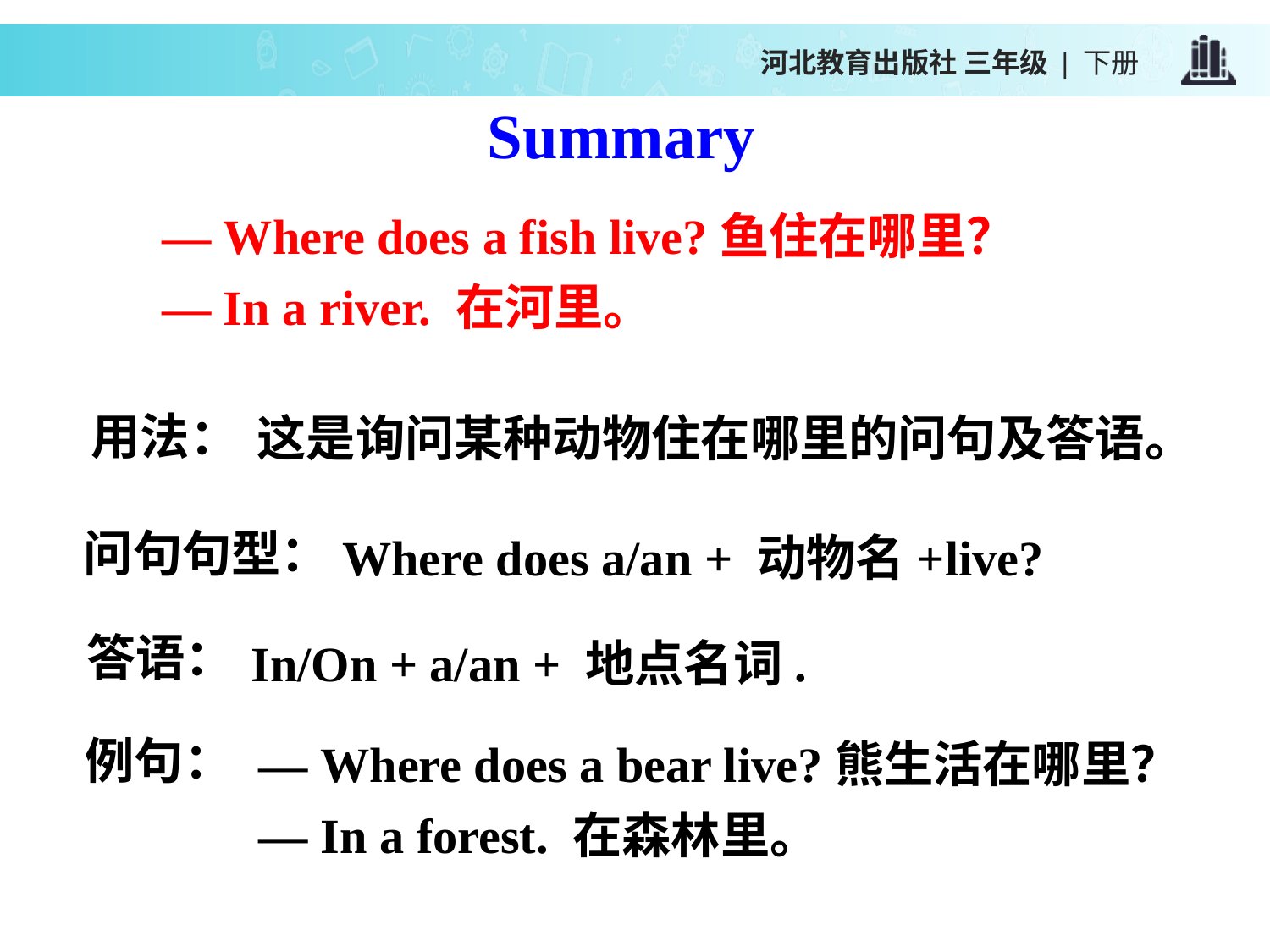

河北教育出版社 三年级 | 下册
Summary
— Where does a fish live?鱼住在哪里？
— In a river. 在河里。
这是询问某种动物住在哪里的问句及答语。
用法：
Where does a/an + 动物名+live?
问句句型：
In/On + a/an + 地点名词.
答语：
— Where does a bear live?熊生活在哪里？
— In a forest. 在森林里。
例句：